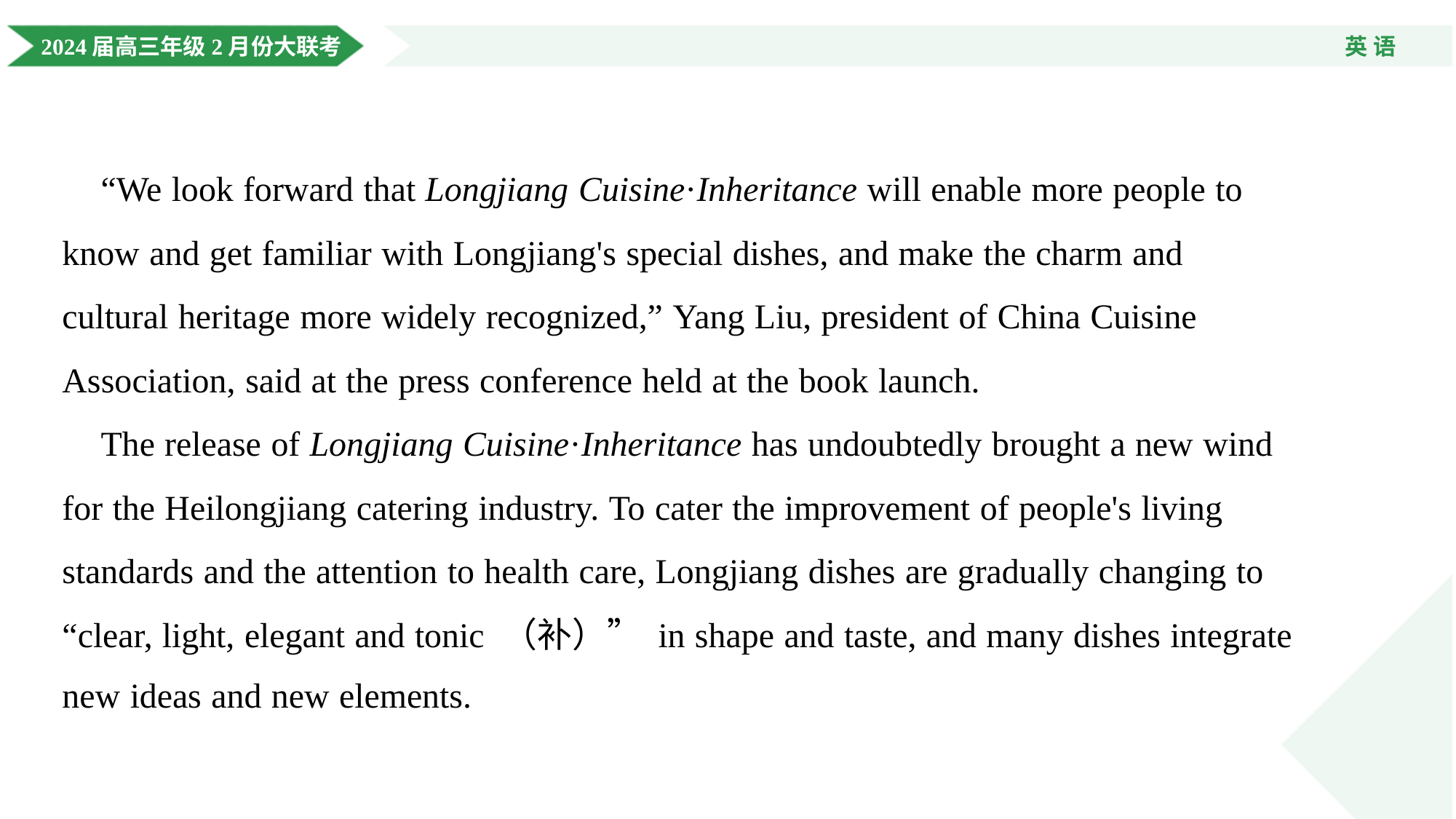

“We look forward that Longjiang Cuisine·Inheritance will enable more people to
know and get familiar with Longjiang's special dishes, and make the charm and
cultural heritage more widely recognized,” Yang Liu, president of China Cuisine
Association, said at the press conference held at the book launch.
    The release of Longjiang Cuisine·Inheritance has undoubtedly brought a new wind
for the Heilongjiang catering industry. To cater the improvement of people's living
standards and the attention to health care, Longjiang dishes are gradually changing to
“clear, light, elegant and tonic （补）” in shape and taste, and many dishes integrate
new ideas and new elements.